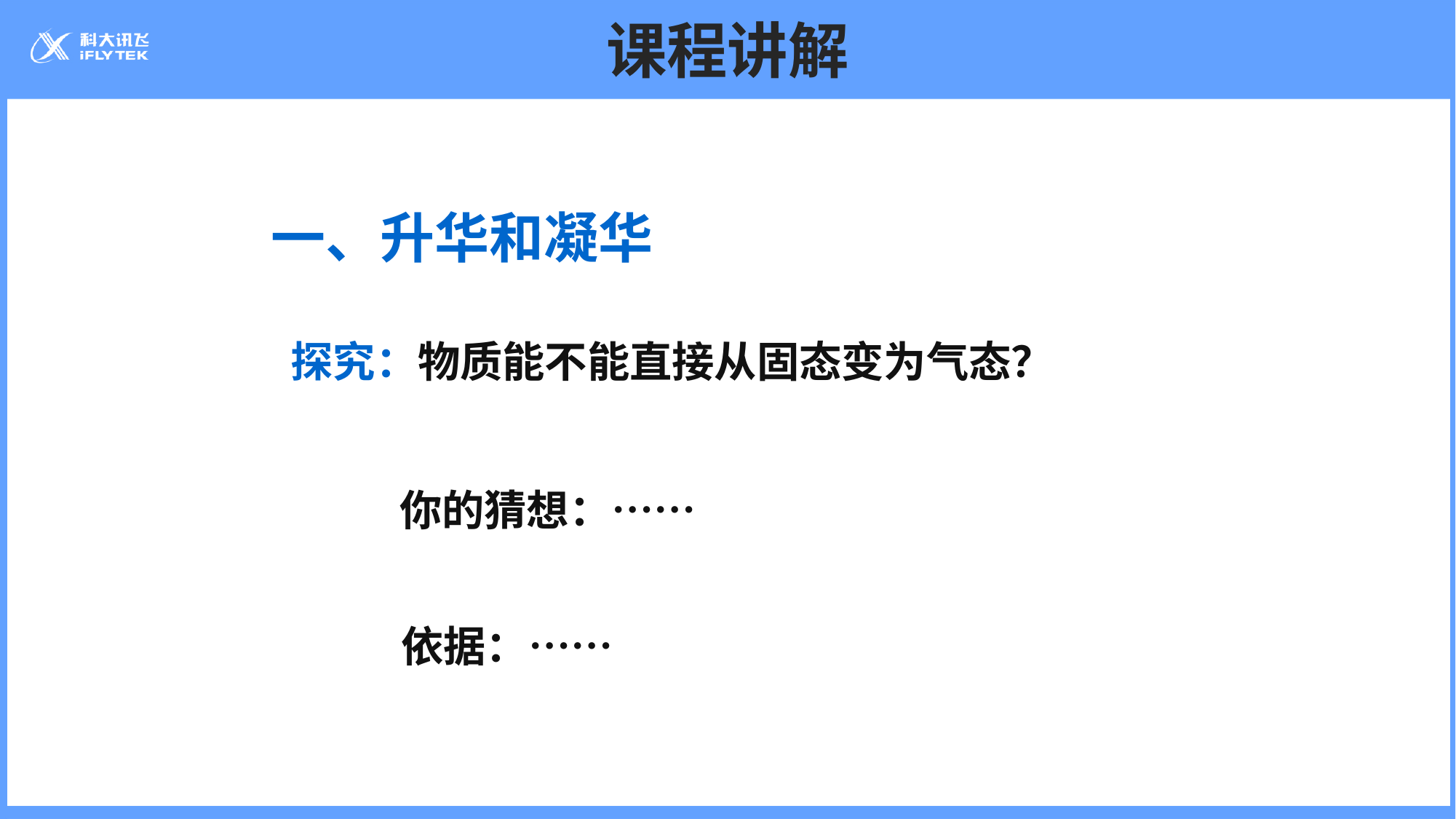

# 课程讲解
一、升华和凝华
探究：物质能不能直接从固态变为气态？
你的猜想：……

依据：……